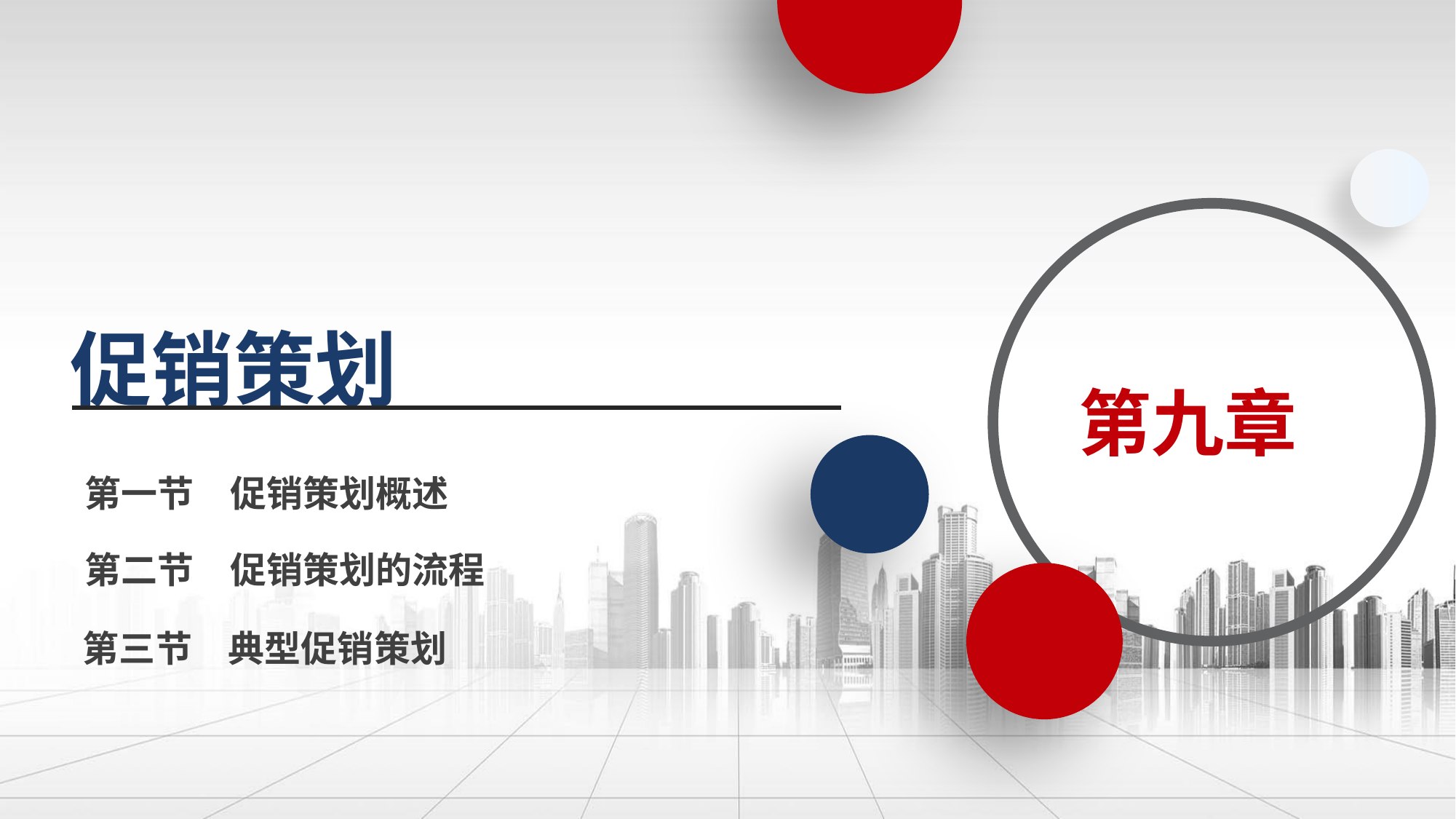

促销策划
第九章

第一节　促销策划概述
第二节　促销策划的流程

第三节　典型促销策划